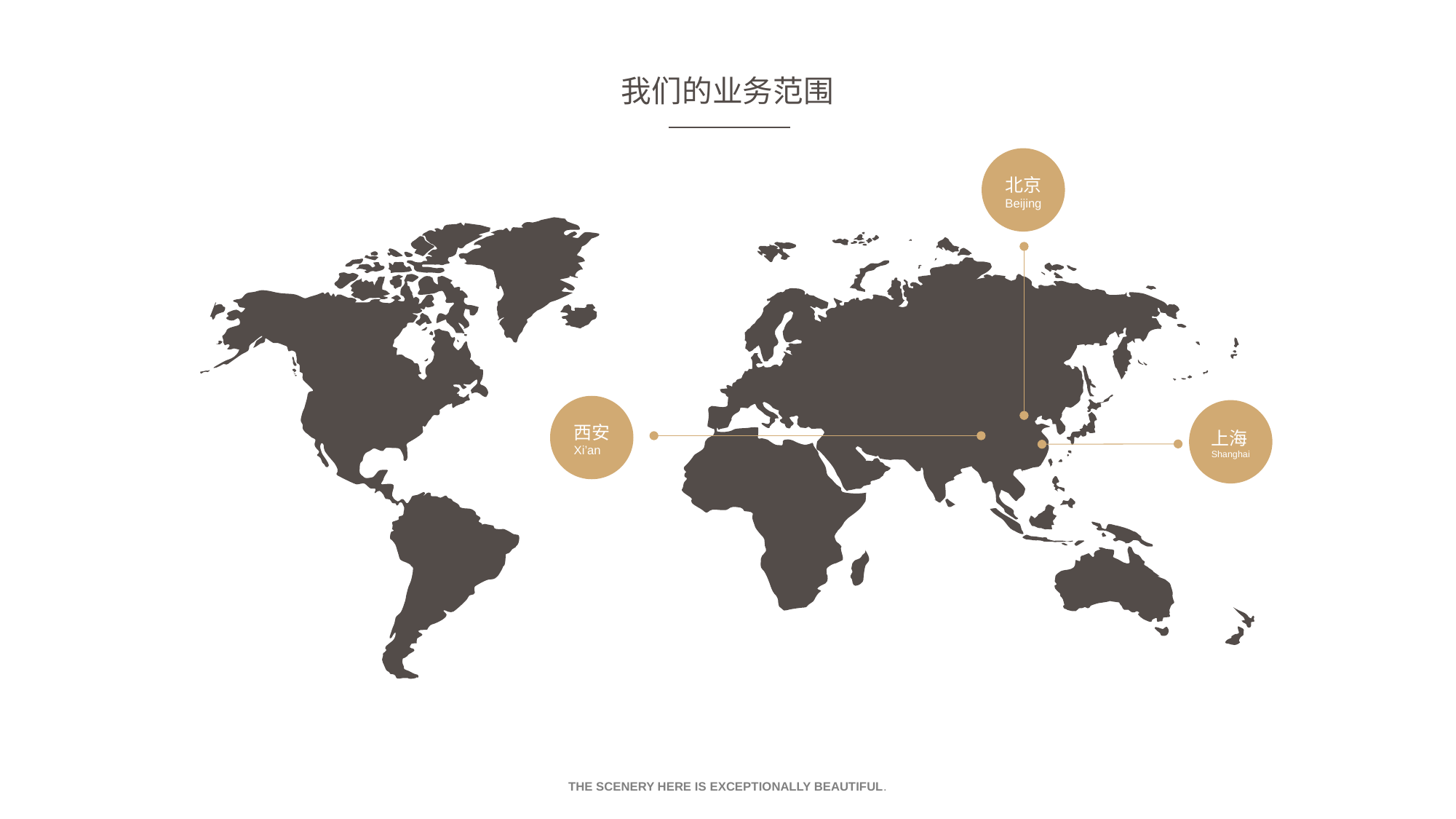

我们的业务范围

北京
Beijing

西安
Xi’an
上海
Shanghai
The scenery here is exceptionally beautiful.